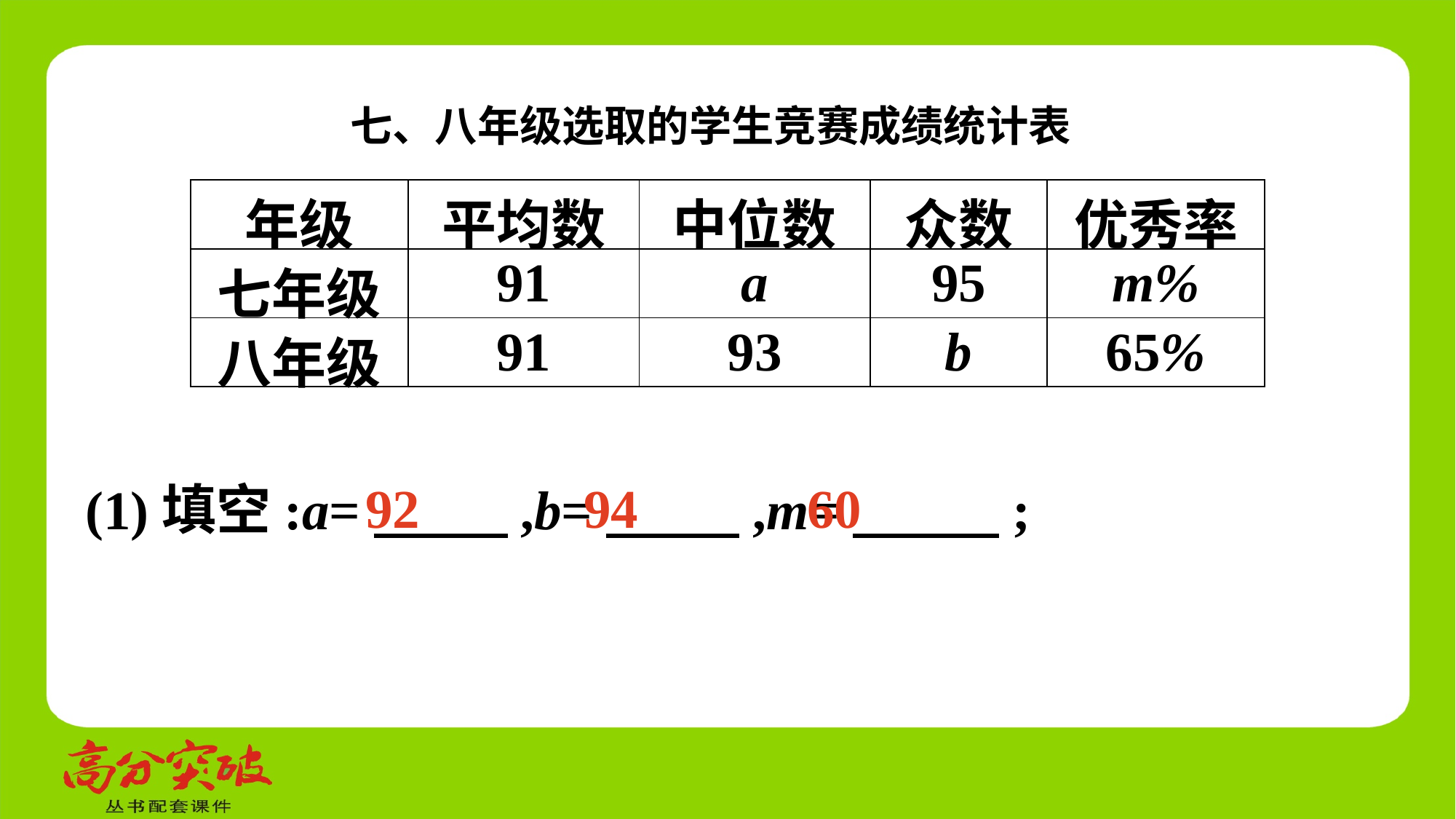

七、八年级选取的学生竞赛成绩统计表
| 年级 | 平均数 | 中位数 | 众数 | 优秀率 |
| --- | --- | --- | --- | --- |
| 七年级 | 91 | a | 95 | m% |
| 八年级 | 91 | 93 | b | 65% |
60
92
94
(1)填空:a=　  　,b=　  　,m=　   　;